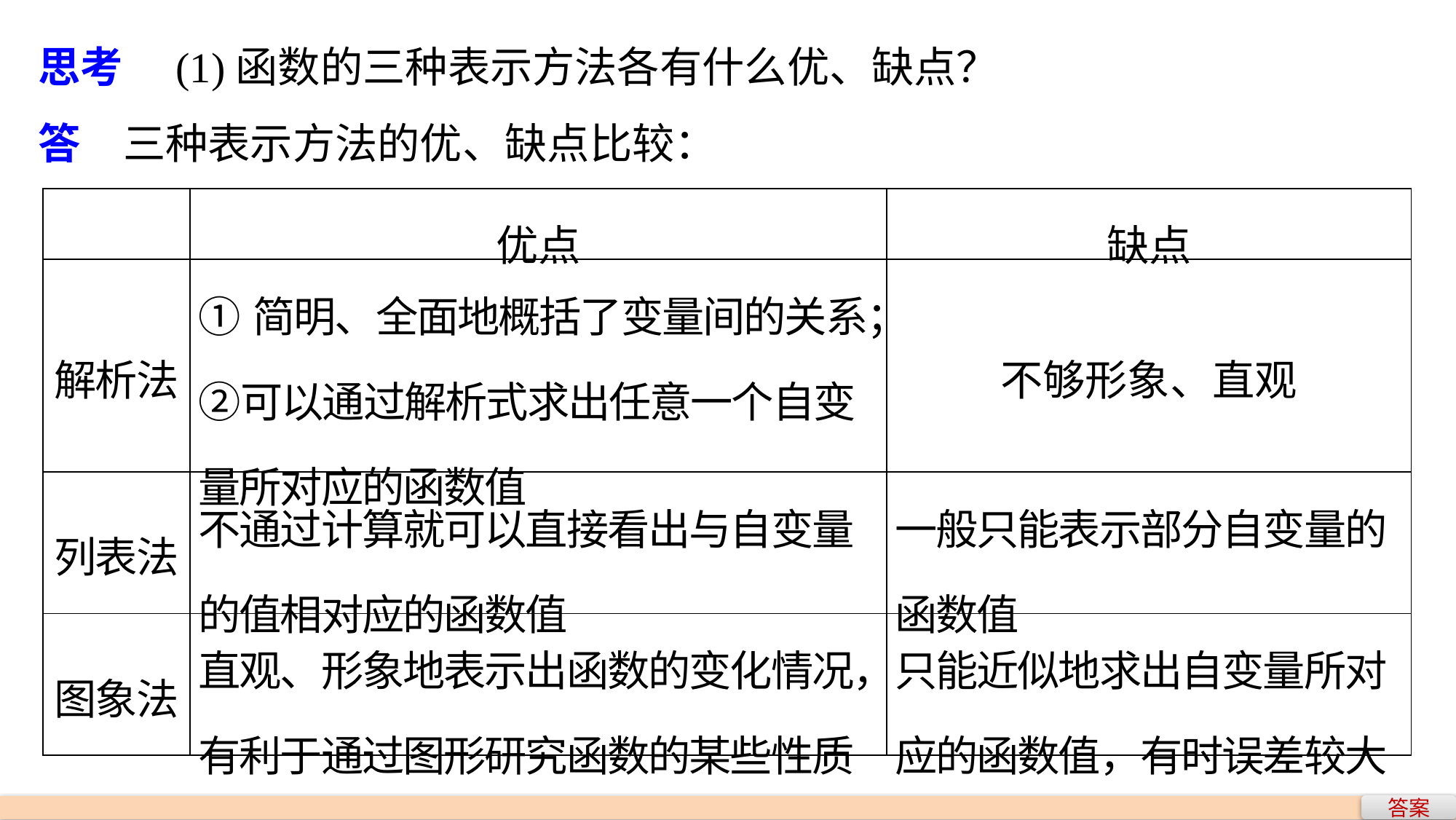

思考　(1)函数的三种表示方法各有什么优、缺点？
答　三种表示方法的优、缺点比较：
|  | 优点 | 缺点 |
| --- | --- | --- |
| 解析法 | ①简明、全面地概括了变量间的关系；②可以通过解析式求出任意一个自变量所对应的函数值 | 不够形象、直观 |
| 列表法 | 不通过计算就可以直接看出与自变量的值相对应的函数值 | 一般只能表示部分自变量的函数值 |
| 图象法 | 直观、形象地表示出函数的变化情况，有利于通过图形研究函数的某些性质 | 只能近似地求出自变量所对应的函数值，有时误差较大 |
答案